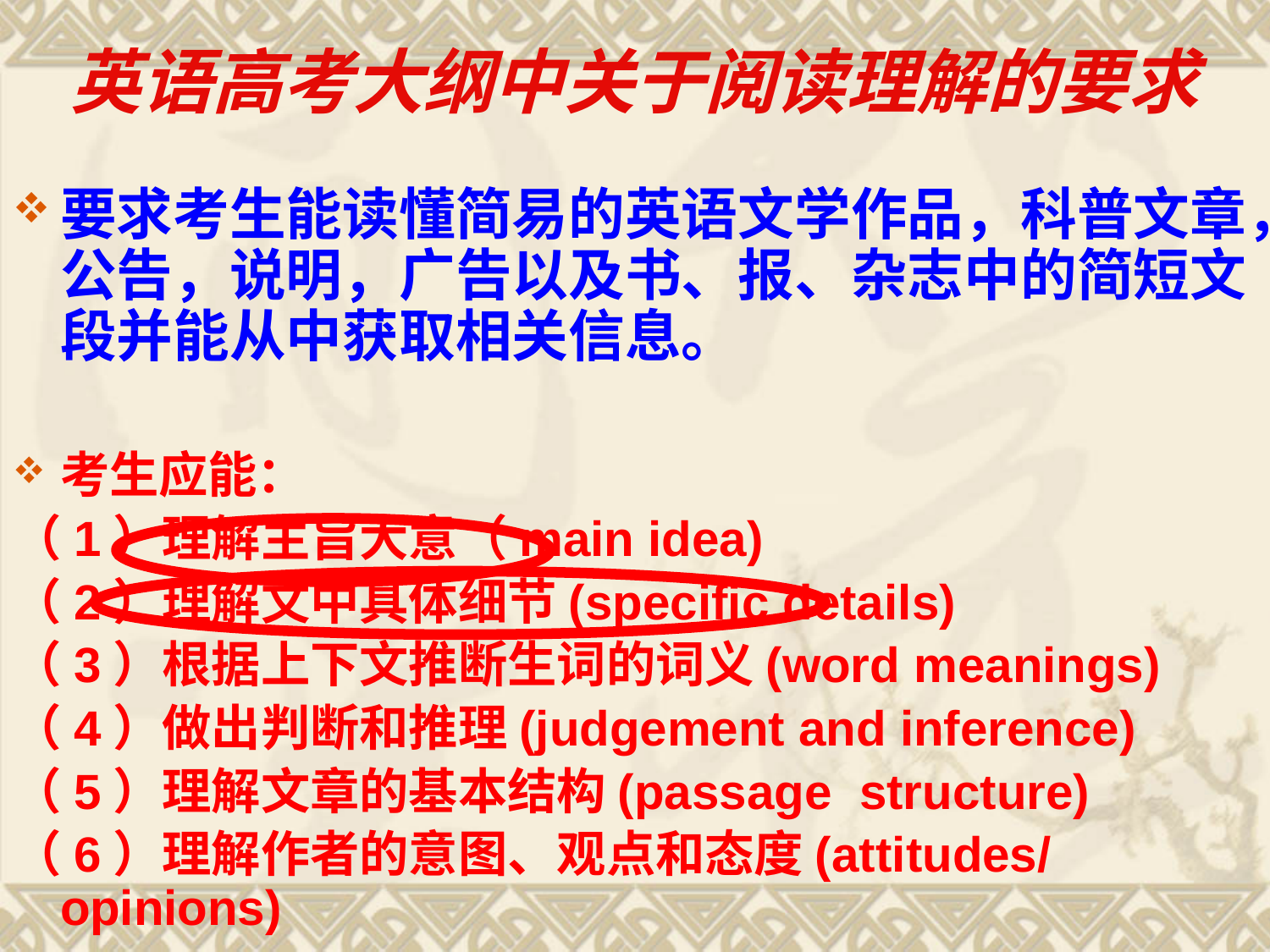

# 英语高考大纲中关于阅读理解的要求
要求考生能读懂简易的英语文学作品，科普文章，公告，说明，广告以及书、报、杂志中的简短文段并能从中获取相关信息。

考生应能：
（1）理解主旨大意（main idea)
（2）理解文中具体细节(specific details)
（3）根据上下文推断生词的词义(word meanings)
（4）做出判断和推理(judgement and inference)
（5）理解文章的基本结构(passage  structure)
（6）理解作者的意图、观点和态度(attitudes/opinions)